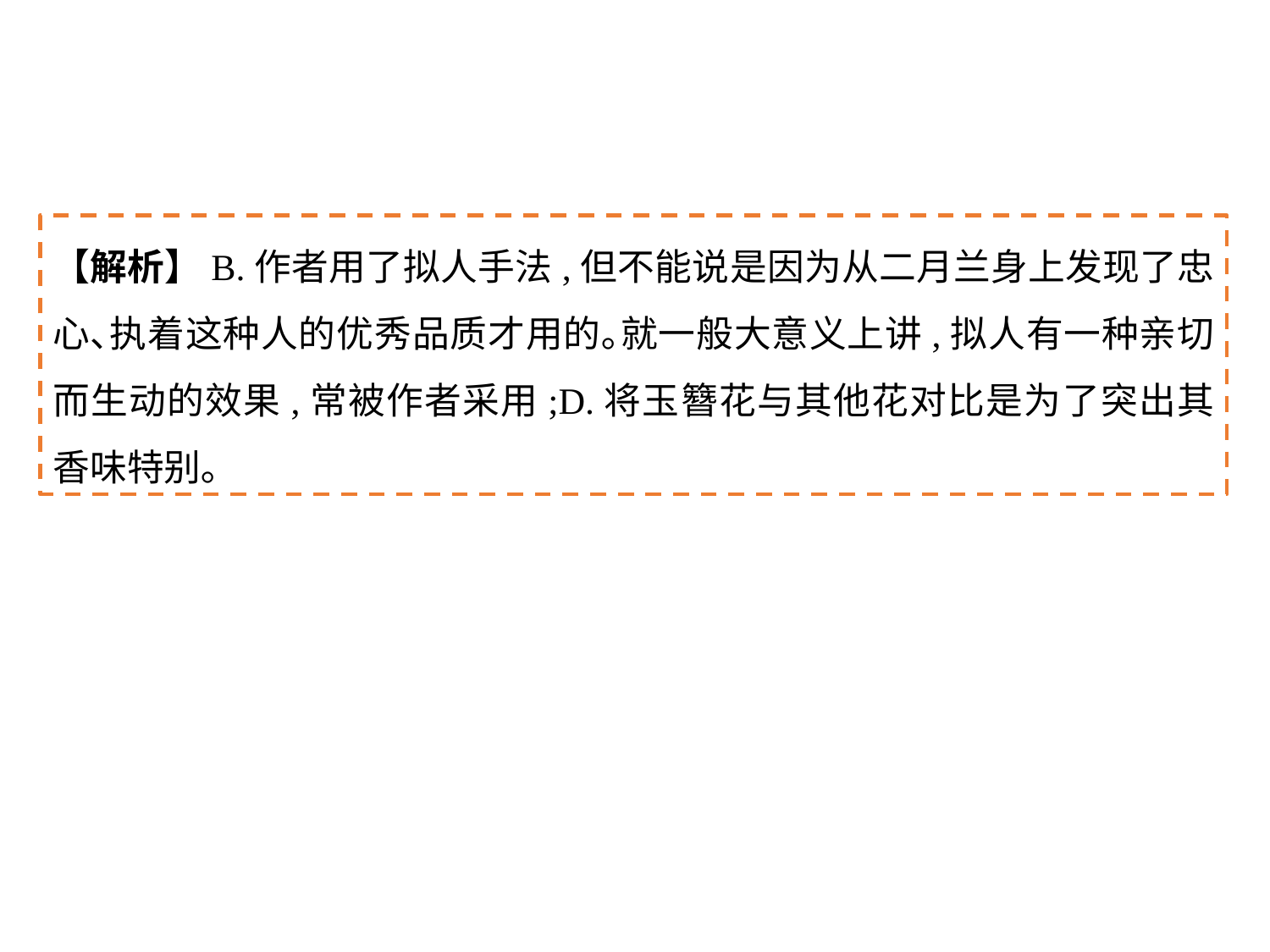

【解析】B.作者用了拟人手法,但不能说是因为从二月兰身上发现了忠心､执着这种人的优秀品质才用的｡就一般大意义上讲,拟人有一种亲切而生动的效果,常被作者采用;D.将玉簪花与其他花对比是为了突出其香味特别｡